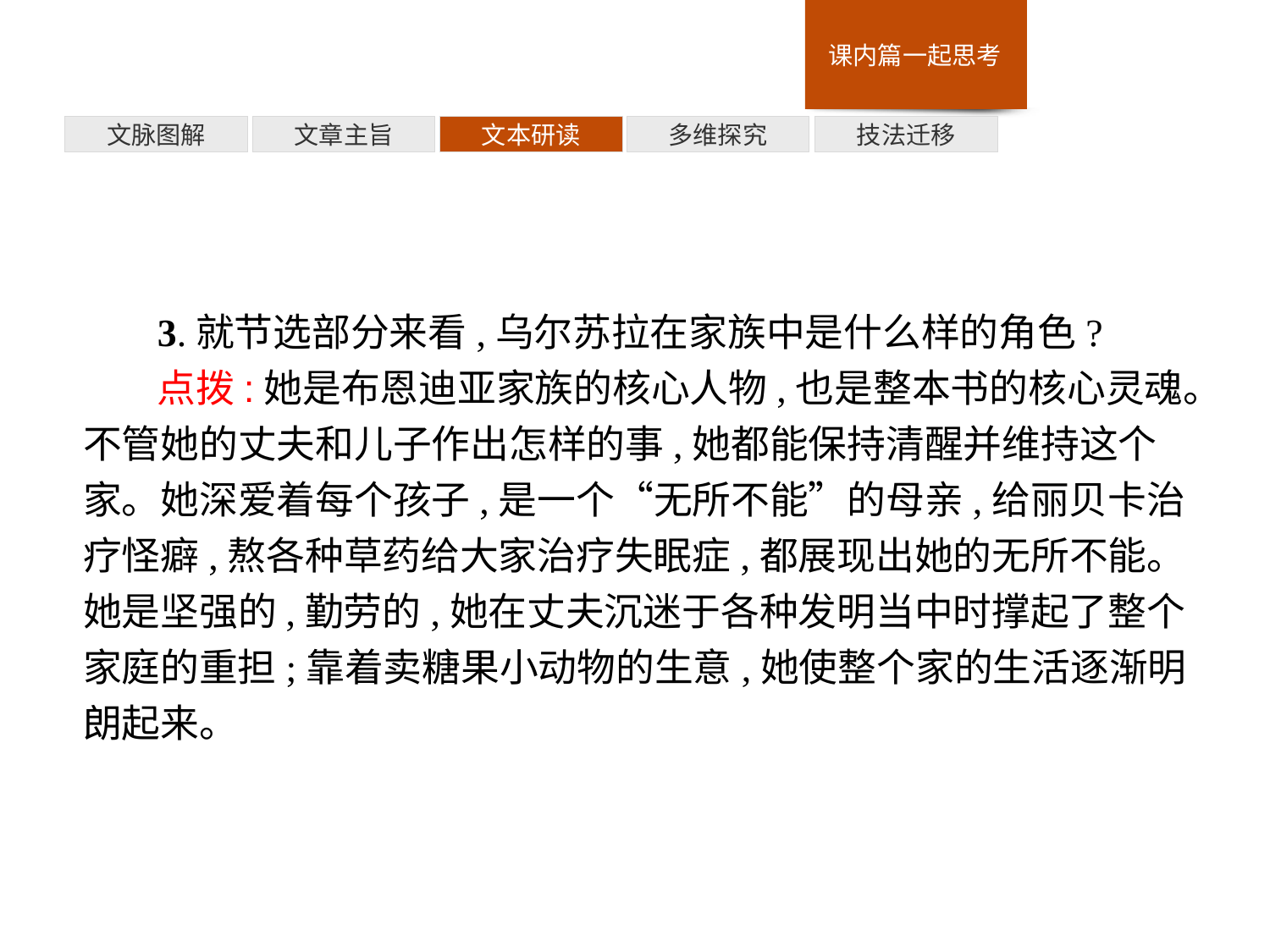

技法迁移
多维探究
文本研读
文章主旨
文脉图解
3.就节选部分来看,乌尔苏拉在家族中是什么样的角色?
点拨:她是布恩迪亚家族的核心人物,也是整本书的核心灵魂。不管她的丈夫和儿子作出怎样的事,她都能保持清醒并维持这个家。她深爱着每个孩子,是一个“无所不能”的母亲,给丽贝卡治疗怪癖,熬各种草药给大家治疗失眠症,都展现出她的无所不能。她是坚强的,勤劳的,她在丈夫沉迷于各种发明当中时撑起了整个家庭的重担;靠着卖糖果小动物的生意,她使整个家的生活逐渐明朗起来。